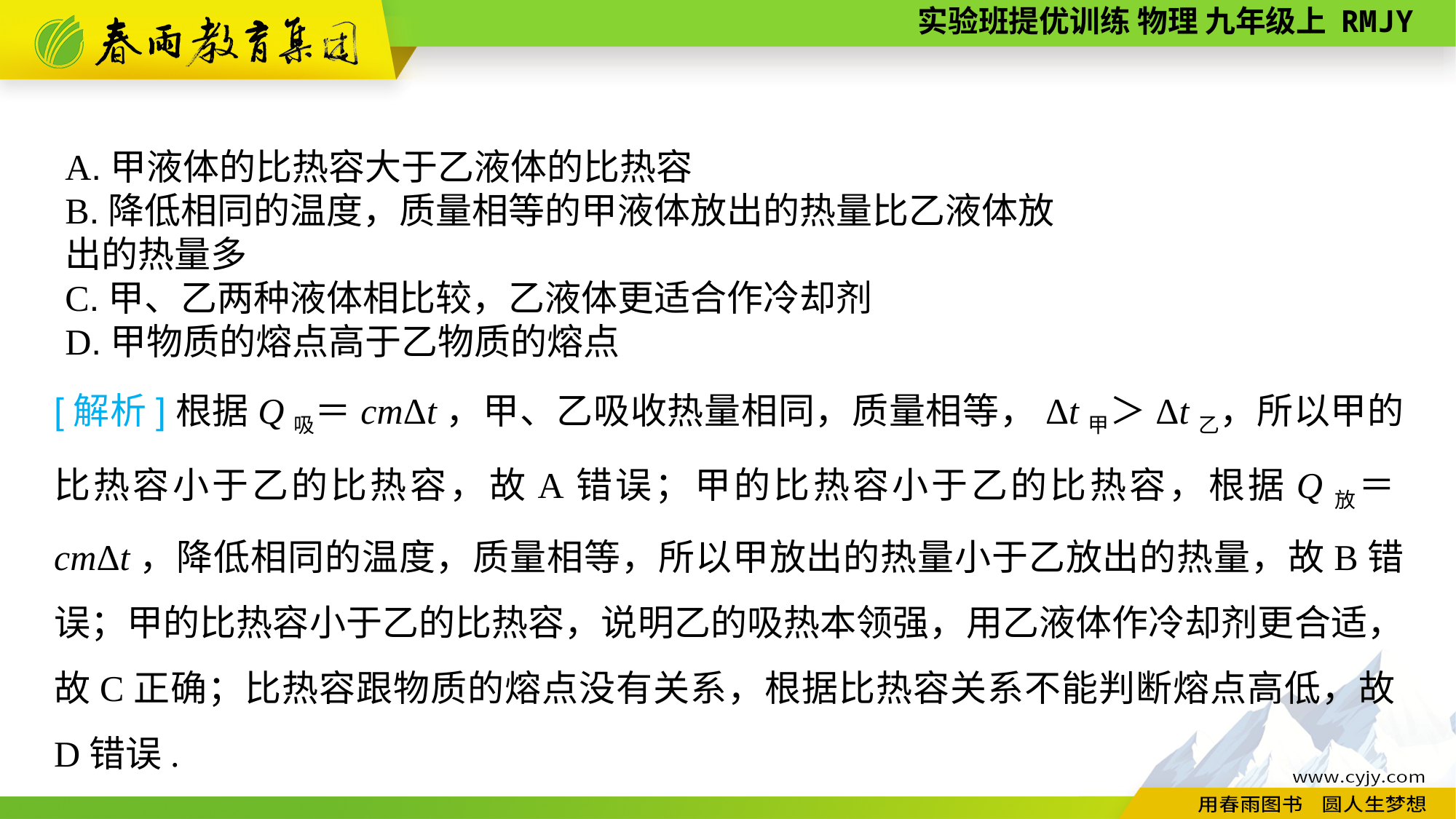

A.甲液体的比热容大于乙液体的比热容
B.降低相同的温度，质量相等的甲液体放出的热量比乙液体放出的热量多
C.甲、乙两种液体相比较，乙液体更适合作冷却剂
D.甲物质的熔点高于乙物质的熔点
[解析]根据Q吸＝cmΔt，甲、乙吸收热量相同，质量相等，Δt甲＞Δt乙，所以甲的比热容小于乙的比热容，故A错误；甲的比热容小于乙的比热容，根据Q放＝cmΔt，降低相同的温度，质量相等，所以甲放出的热量小于乙放出的热量，故B错误；甲的比热容小于乙的比热容，说明乙的吸热本领强，用乙液体作冷却剂更合适，故C正确；比热容跟物质的熔点没有关系，根据比热容关系不能判断熔点高低，故D错误.